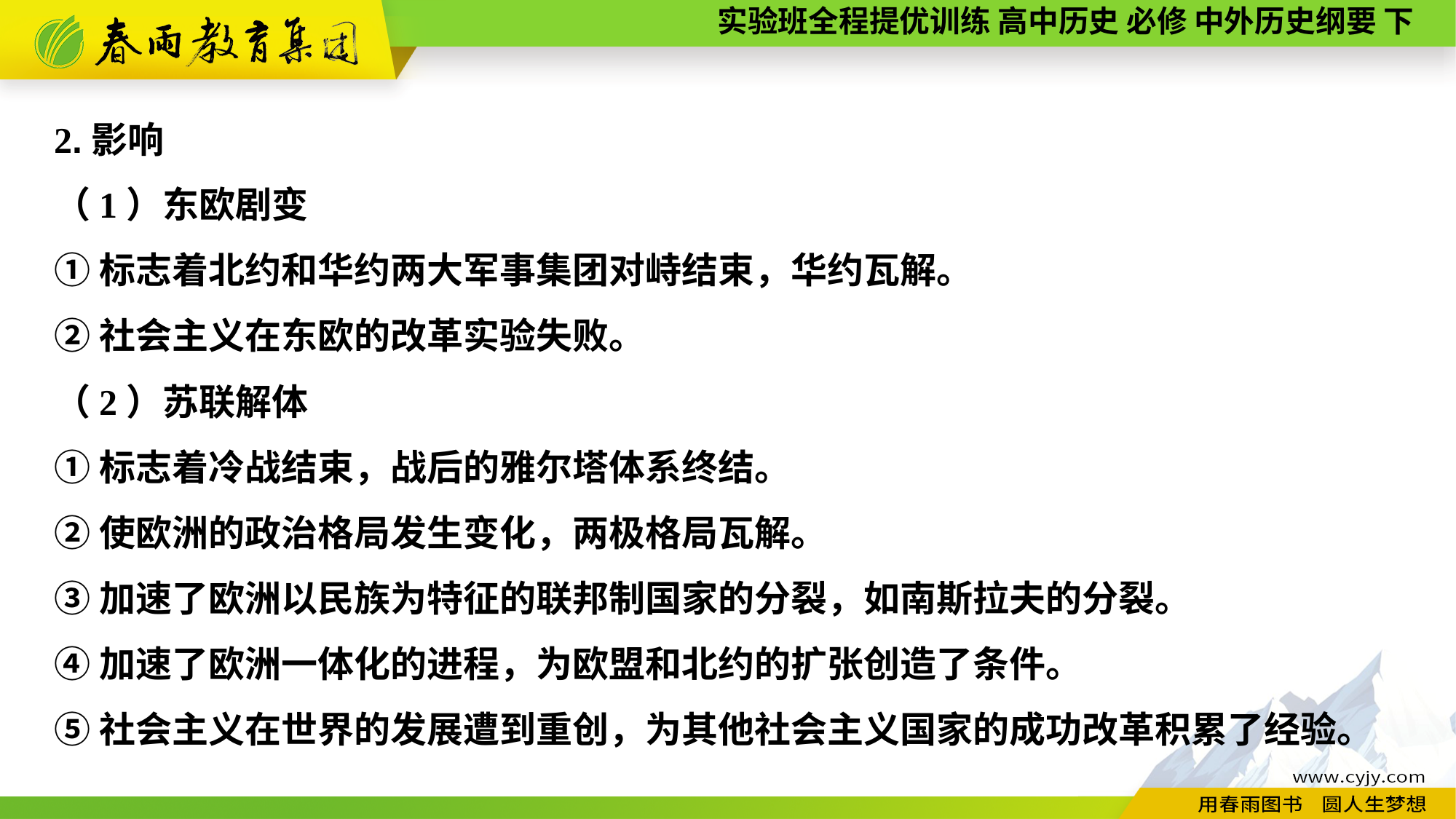

2.影响
（1）东欧剧变
①标志着北约和华约两大军事集团对峙结束，华约瓦解。
②社会主义在东欧的改革实验失败。
（2）苏联解体
①标志着冷战结束，战后的雅尔塔体系终结。
②使欧洲的政治格局发生变化，两极格局瓦解。
③加速了欧洲以民族为特征的联邦制国家的分裂，如南斯拉夫的分裂。
④加速了欧洲一体化的进程，为欧盟和北约的扩张创造了条件。
⑤社会主义在世界的发展遭到重创，为其他社会主义国家的成功改革积累了经验。